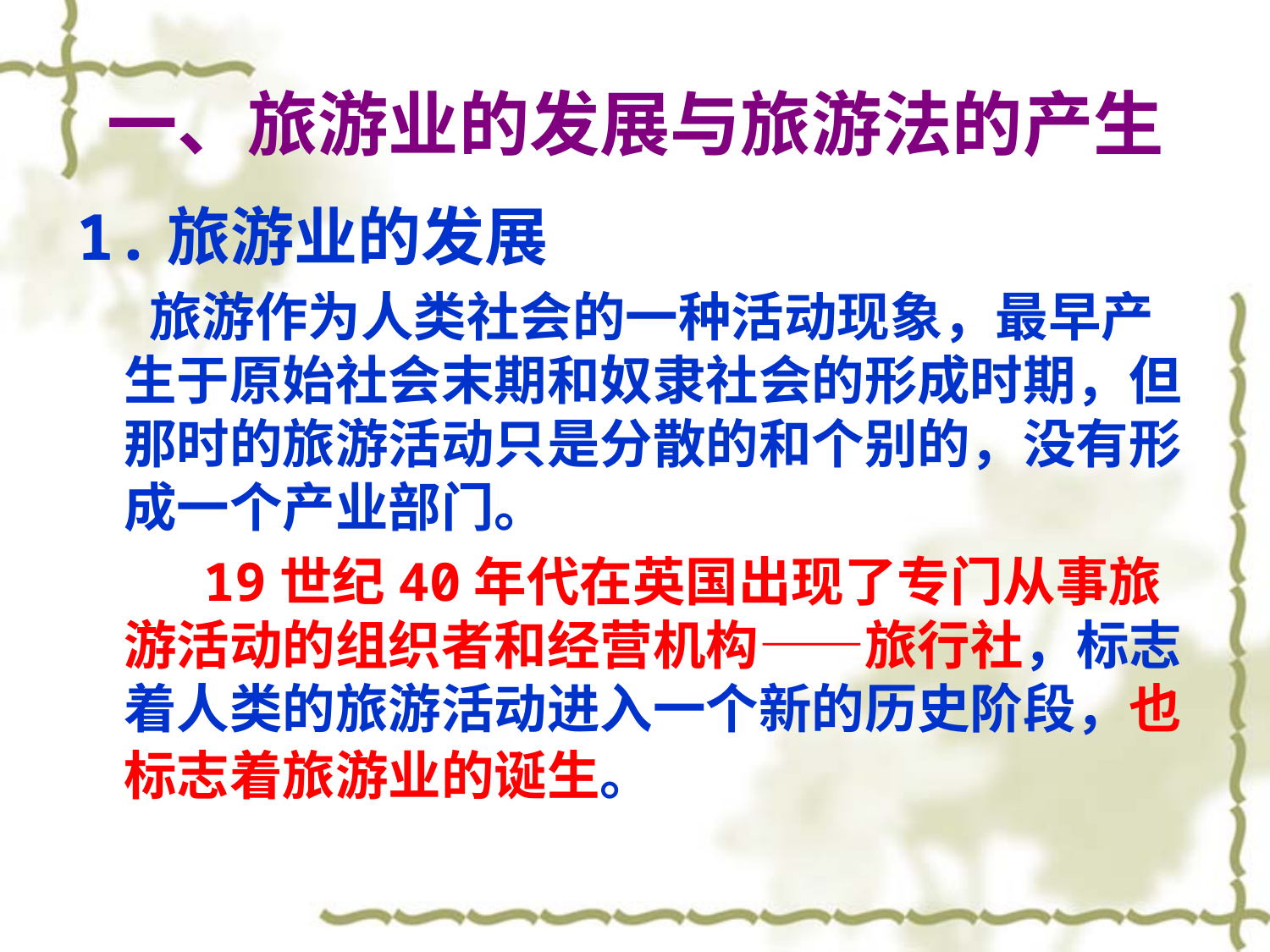

# 一、旅游业的发展与旅游法的产生
1.旅游业的发展
     旅游作为人类社会的一种活动现象，最早产生于原始社会末期和奴隶社会的形成时期，但那时的旅游活动只是分散的和个别的，没有形成一个产业部门。
    19世纪40年代在英国出现了专门从事旅游活动的组织者和经营机构——旅行社，标志着人类的旅游活动进入一个新的历史阶段，也标志着旅游业的诞生。